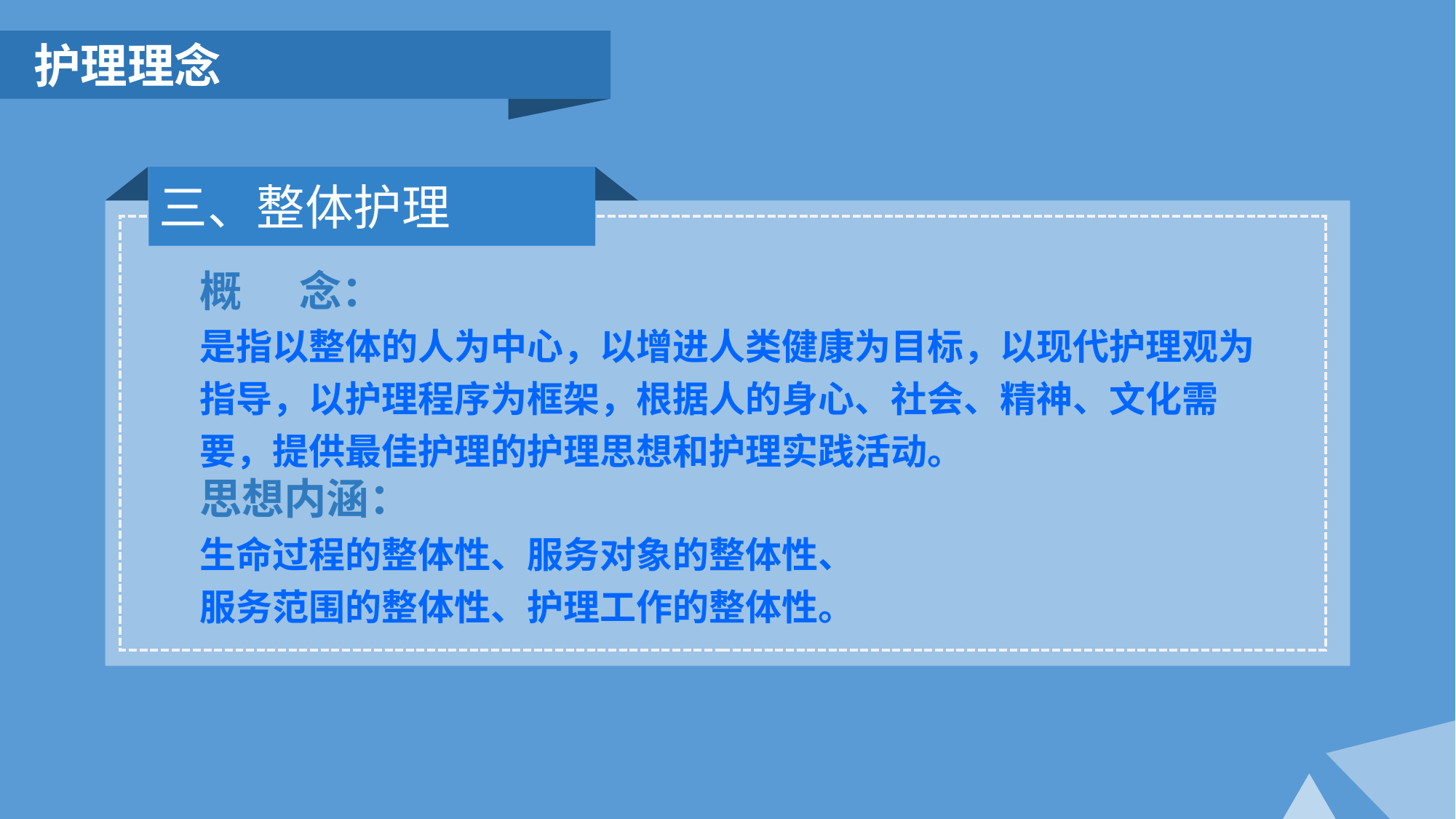

护理理念

三、整体护理

概      念：
是指以整体的人为中心，以增进人类健康为目标，以现代护理观为指导，以护理程序为框架，根据人的身心、社会、精神、文化需要，提供最佳护理的护理思想和护理实践活动。
思想内涵：
生命过程的整体性、服务对象的整体性、
服务范围的整体性、护理工作的整体性。